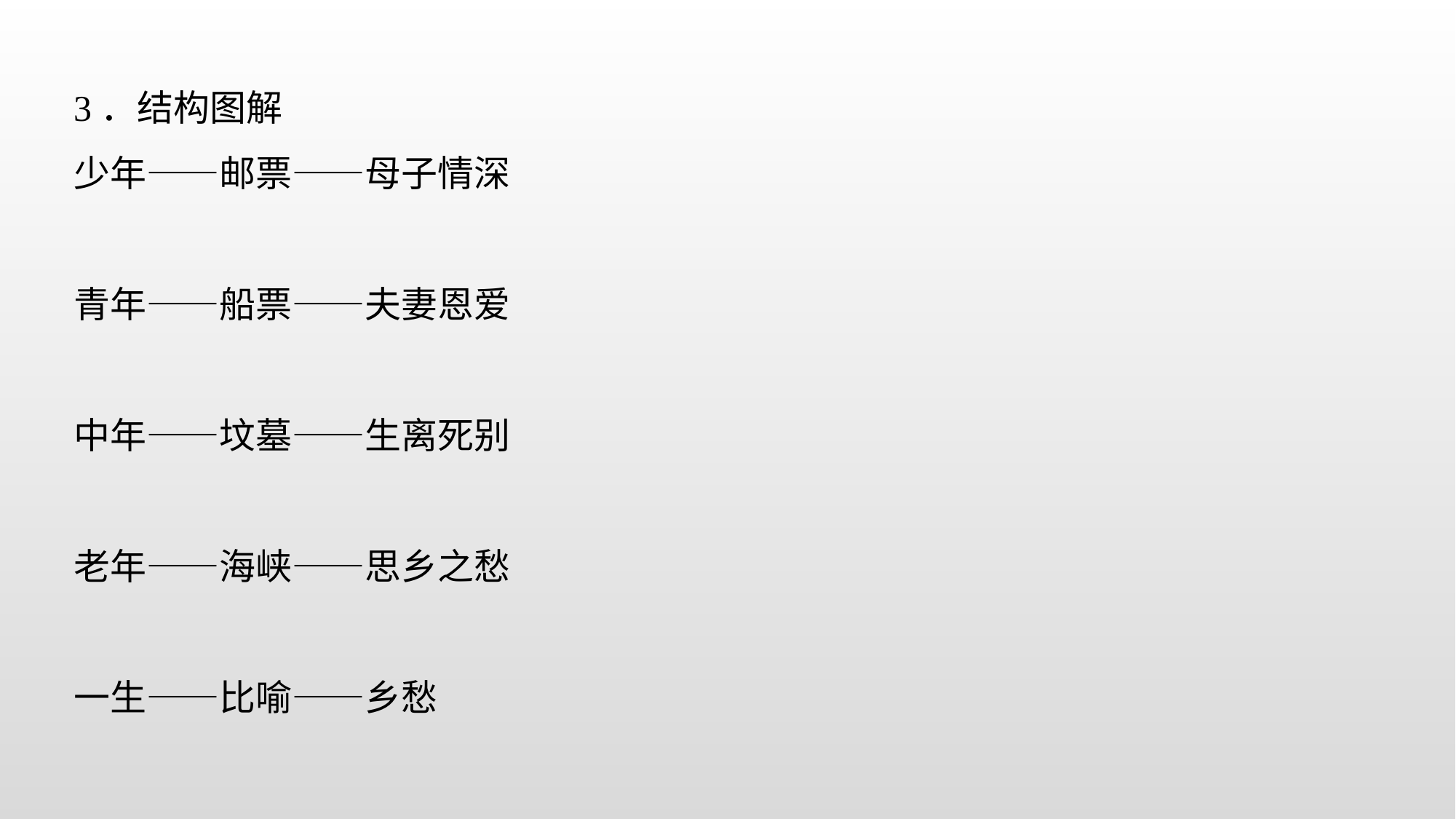

3．结构图解
少年——邮票——母子情深

青年——船票——夫妻恩爱

中年——坟墓——生离死别

老年——海峡——思乡之愁

一生——比喻——乡愁